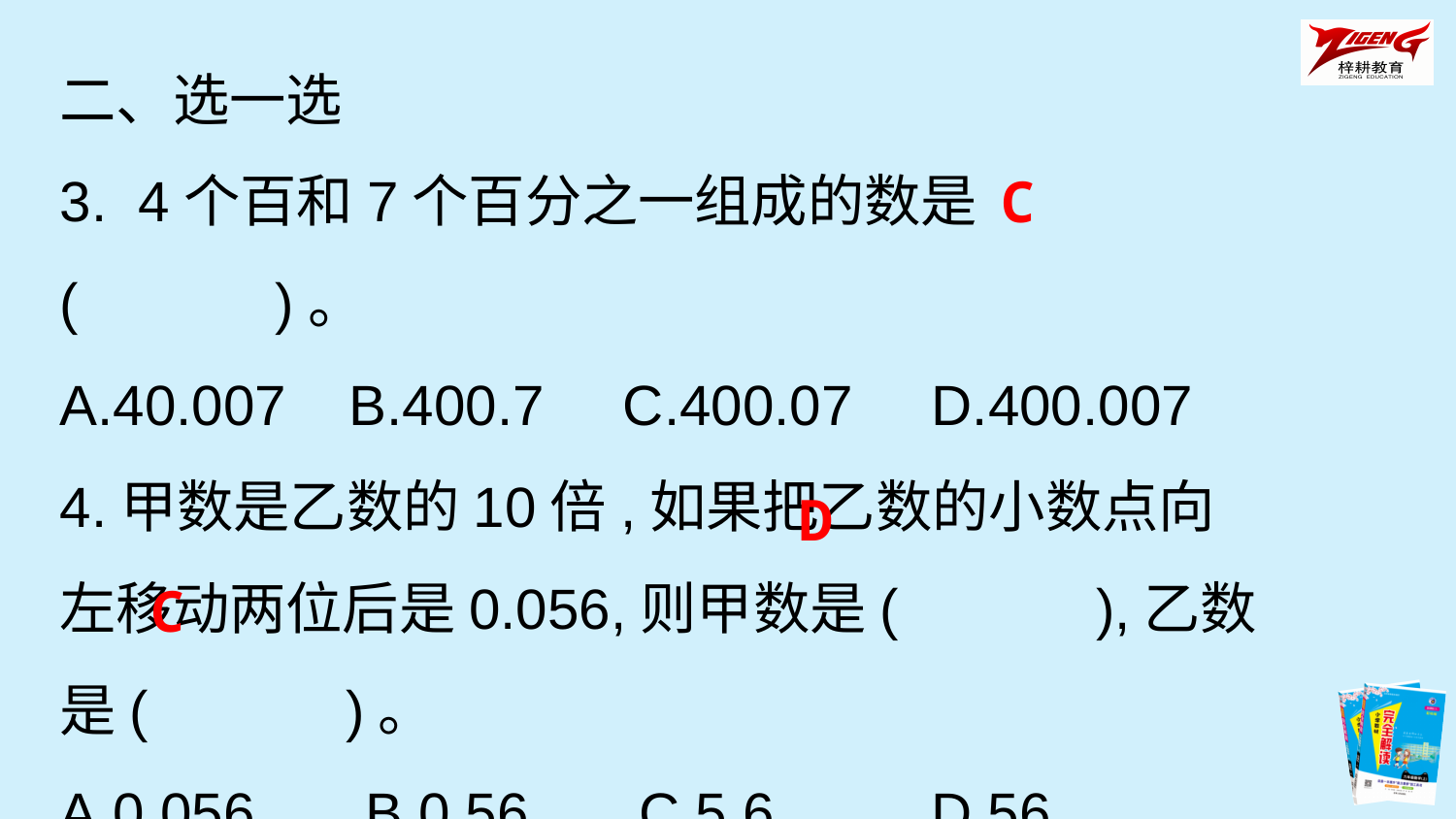

二、选一选
3.  4个百和7个百分之一组成的数是(　　　)。
A.40.007    B.400.7     C.400.07     D.400.007
4.甲数是乙数的10倍,如果把乙数的小数点向左移动两位后是0.056,则甲数是(　　　),乙数是(　　　)。
A.0.056       B.0.56       C.5.6          D.56
C
D
C